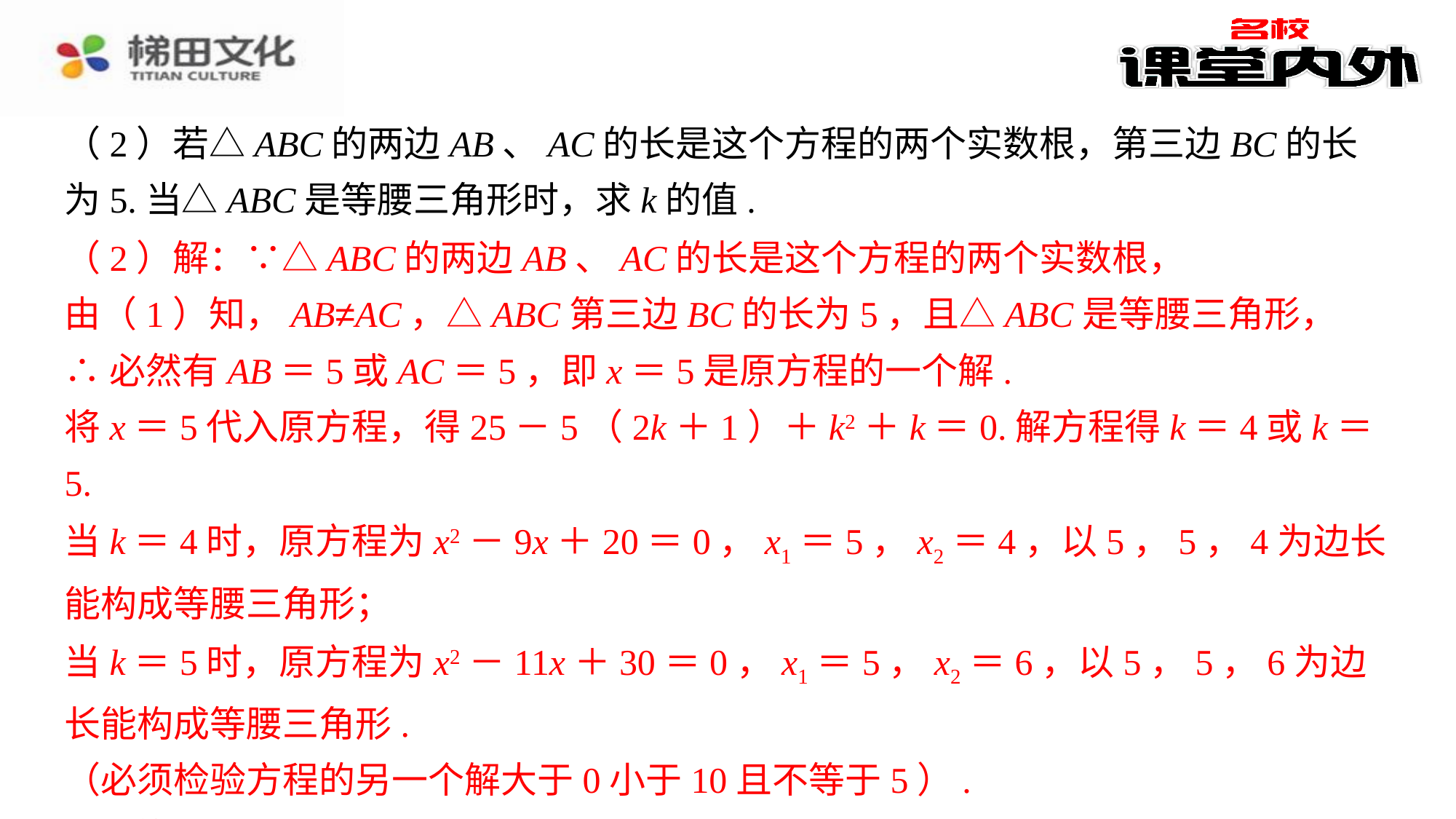

（2）若△ABC的两边AB、AC的长是这个方程的两个实数根，第三边BC的长为5.当△ABC是等腰三角形时，求k的值.
（2）解：∵△ABC的两边AB、AC的长是这个方程的两个实数根，
由（1）知，AB≠AC，△ABC第三边BC的长为5，且△ABC是等腰三角形，
∴必然有AB＝5或AC＝5，即x＝5是原方程的一个解.
将x＝5代入原方程，得25－5（2k＋1）＋k2＋k＝0.解方程得k＝4或k＝5.
当k＝4时，原方程为x2－9x＋20＝0，x1＝5，x2＝4，以5，5，4为边长能构成等腰三角形；
当k＝5时，原方程为x2－11x＋30＝0，x1＝5，x2＝6，以5，5，6为边长能构成等腰三角形.
（必须检验方程的另一个解大于0小于10且不等于5）.
即k的值为4或5.